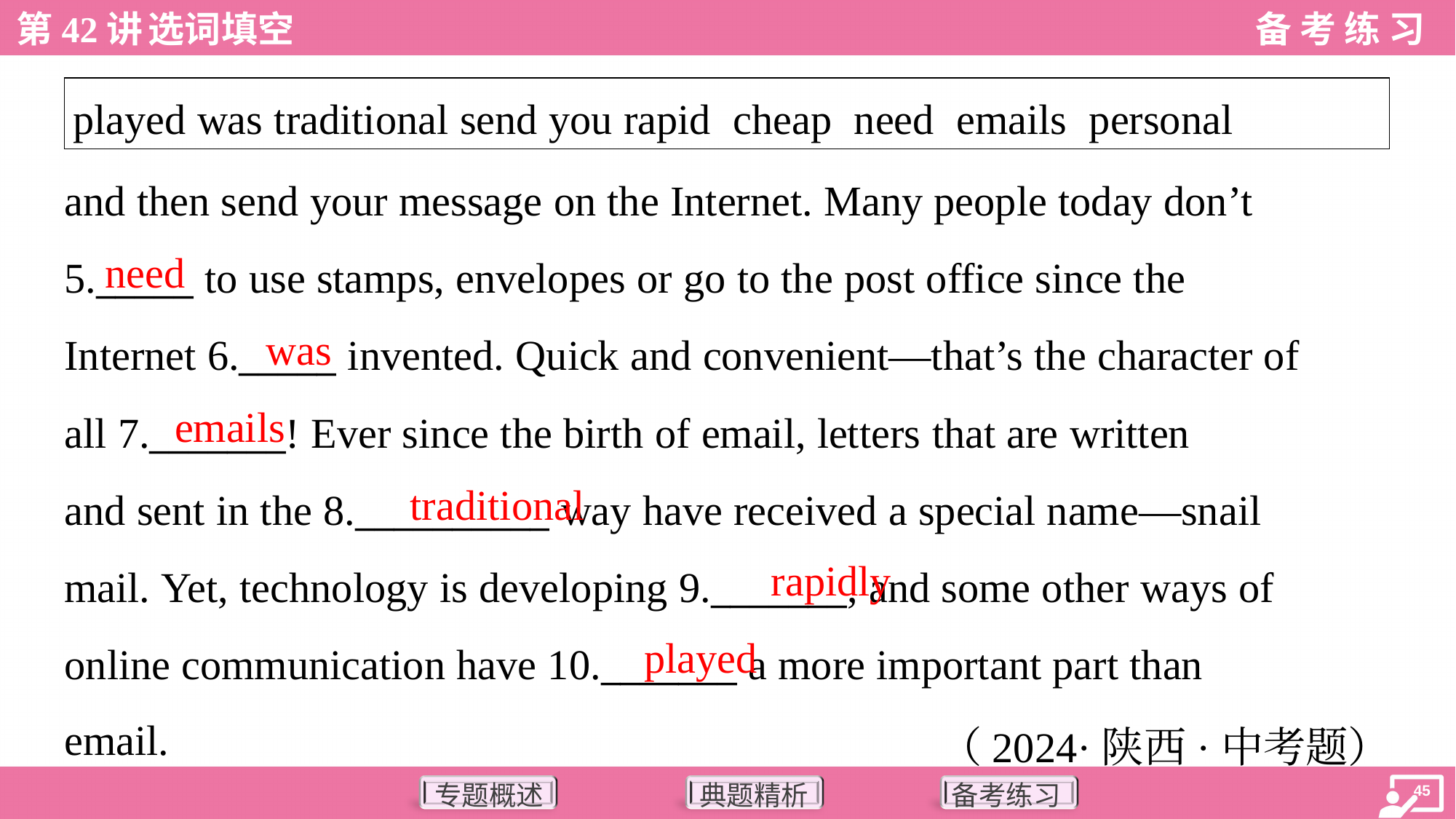

| played was traditional send you rapid cheap need emails personal |
| --- |
and then send your message on the Internet. Many people today don’t
5._____ to use stamps, envelopes or go to the post office since the
Internet 6._____ invented. Quick and convenient—that’s the character of
all 7._______! Ever since the birth of email, letters that are written
and sent in the 8.__________ way have received a special name—snail
mail. Yet, technology is developing 9._______, and some other ways of
online communication have 10._______ a more important part than
email.
need
was
emails
traditional
rapidly
played
（2024·陕西·中考题）